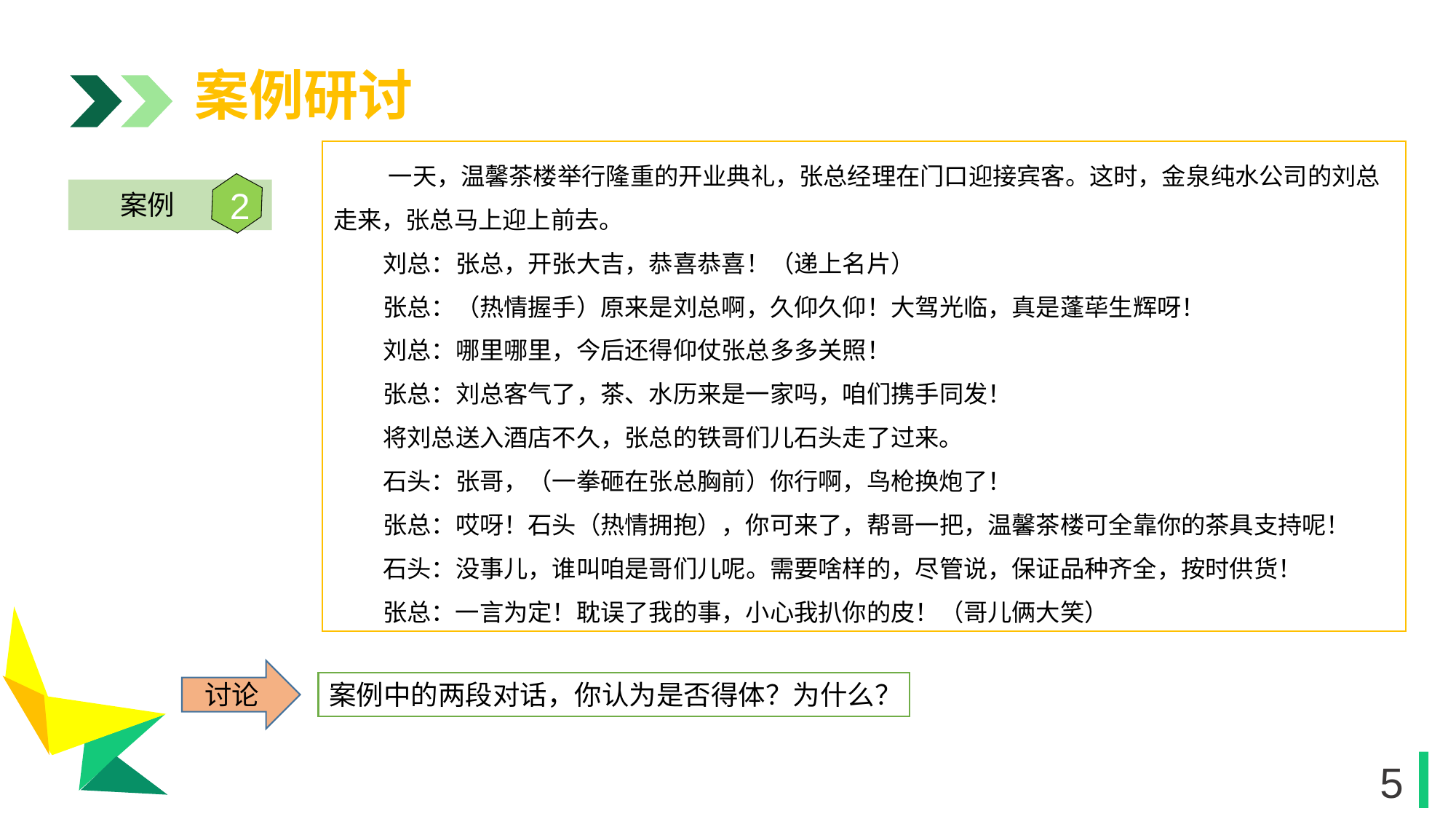

案例研讨

         一天，温馨茶楼举行隆重的开业典礼，张总经理在门口迎接宾客。这时，金泉纯水公司的刘总走来，张总马上迎上前去。
        刘总：张总，开张大吉，恭喜恭喜！（递上名片）
        张总：（热情握手）原来是刘总啊，久仰久仰！大驾光临，真是蓬荜生辉呀！
        刘总：哪里哪里，今后还得仰仗张总多多关照！
        张总：刘总客气了，茶、水历来是一家吗，咱们携手同发！
        将刘总送入酒店不久，张总的铁哥们儿石头走了过来。
        石头：张哥，（一拳砸在张总胸前）你行啊，鸟枪换炮了！
        张总：哎呀！石头（热情拥抱），你可来了，帮哥一把，温馨茶楼可全靠你的茶具支持呢！
        石头：没事儿，谁叫咱是哥们儿呢。需要啥样的，尽管说，保证品种齐全，按时供货！
        张总：一言为定！耽误了我的事，小心我扒你的皮！（哥儿俩大笑）
2

案例
1

讨论
案例中的两段对话，你认为是否得体？为什么？
1
5